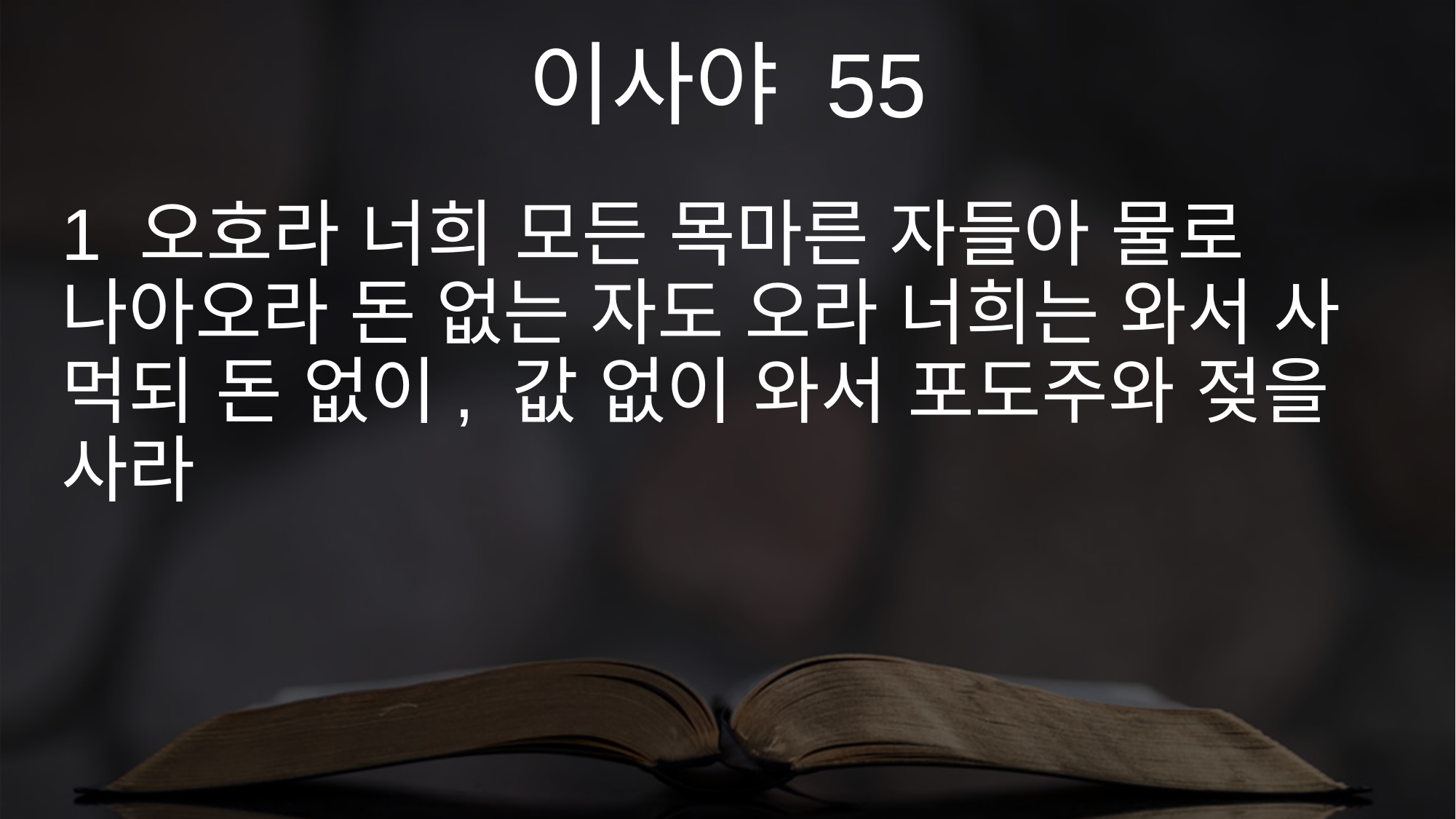

이사야 55
1 오호라 너희 모든 목마른 자들아 물로 나아오라 돈 없는 자도 오라 너희는 와서 사 먹되 돈 없이, 값 없이 와서 포도주와 젖을 사라